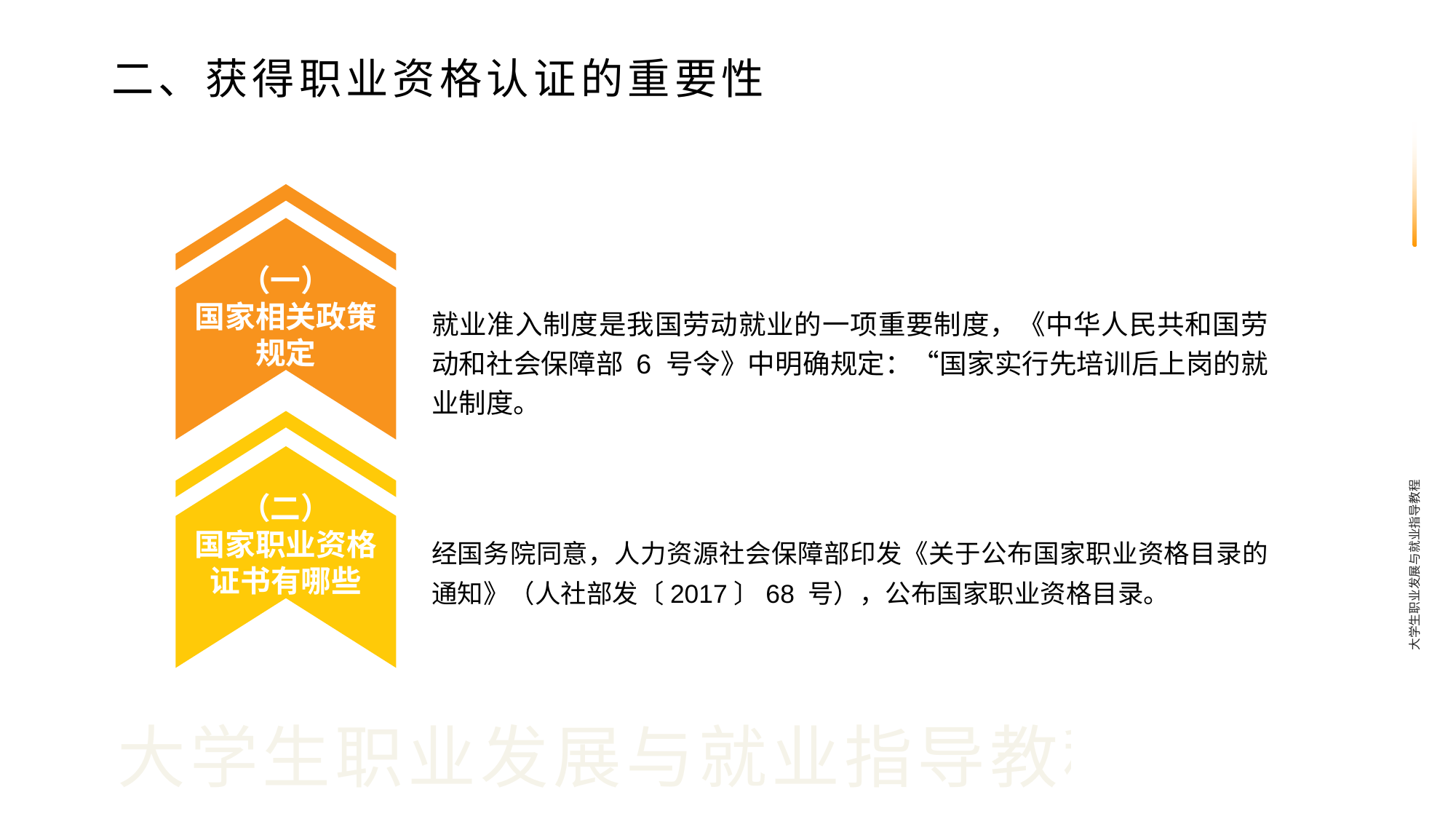

二、获得职业资格认证的重要性

（一）
国家相关政策规定

就业准入制度是我国劳动就业的一项重要制度，《中华人民共和国劳动和社会保障部 6 号令》中明确规定：“国家实行先培训后上岗的就业制度。

（二）
国家职业资格证书有哪些

大学生职业发展与就业指导教程
经国务院同意，人力资源社会保障部印发《关于公布国家职业资格目录的通知》（人社部发〔2017〕68 号），公布国家职业资格目录。
大学生职业发展与就业指导教程